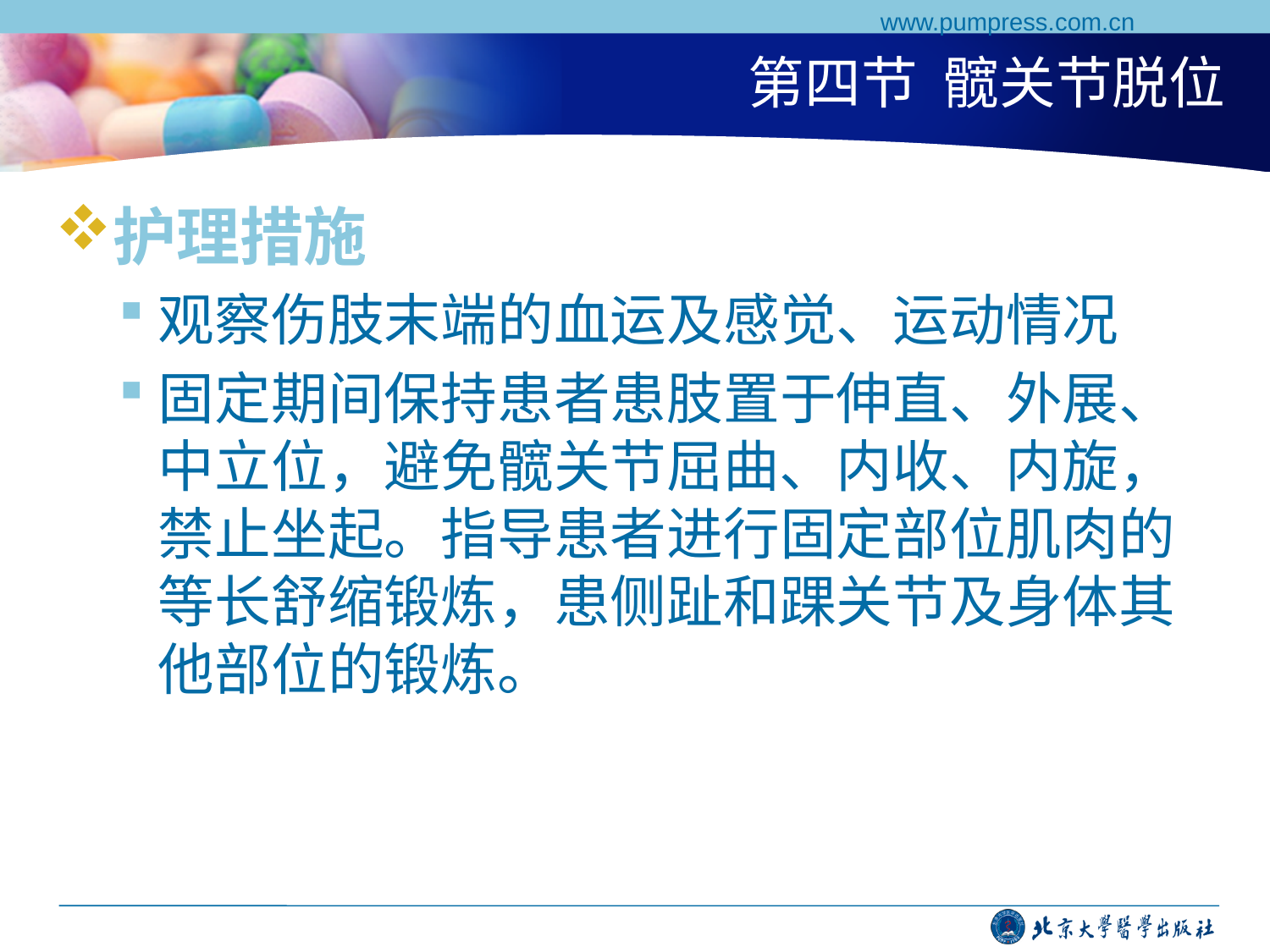

www.pumpress.com.cn
# 第四节  髋关节脱位
护理措施
观察伤肢末端的血运及感觉、运动情况
固定期间保持患者患肢置于伸直、外展、中立位，避免髋关节屈曲、内收、内旋，禁止坐起。指导患者进行固定部位肌肉的等长舒缩锻炼，患侧趾和踝关节及身体其他部位的锻炼。